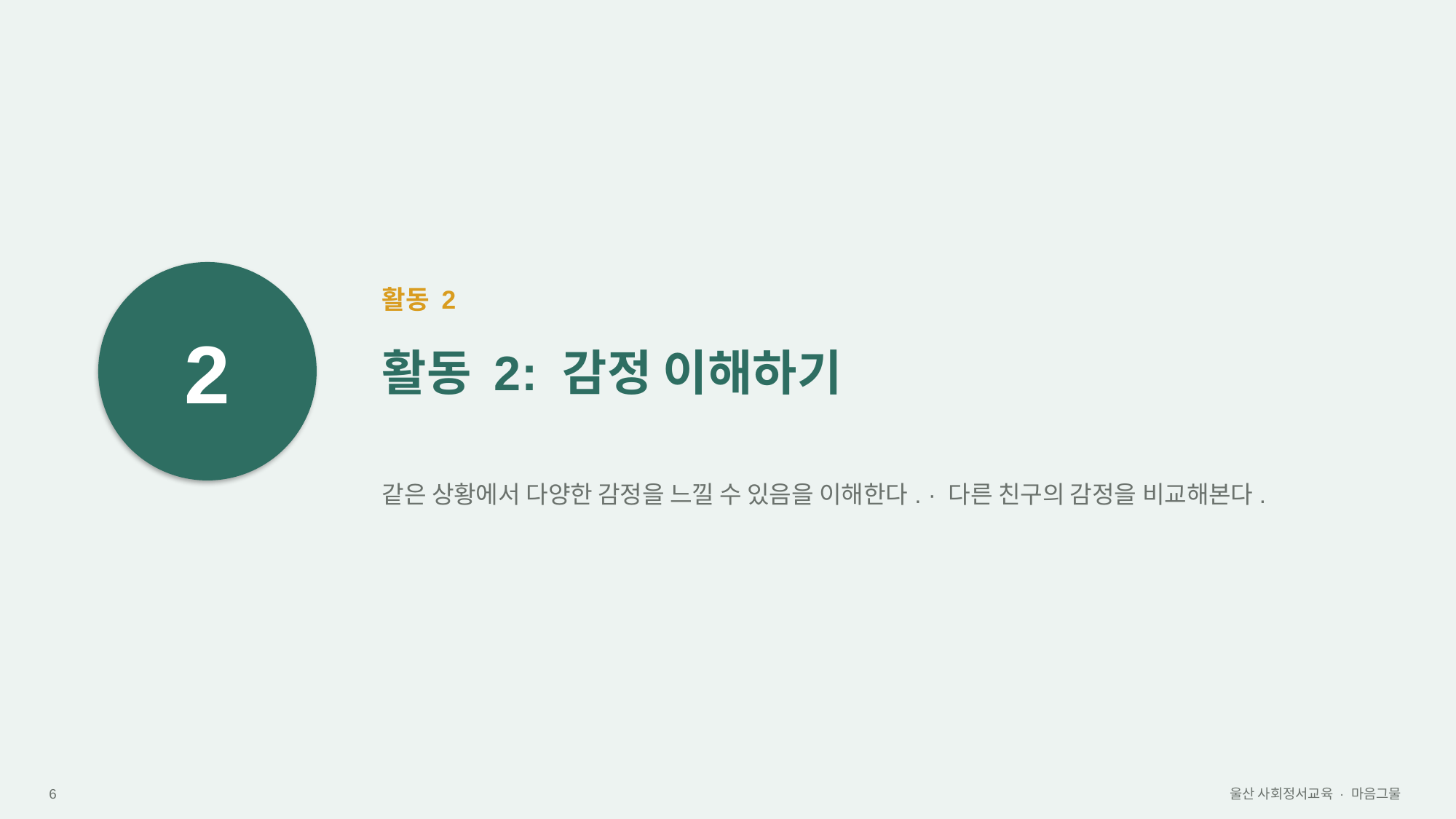

2
활동 2
활동 2: 감정 이해하기
같은 상황에서 다양한 감정을 느낄 수 있음을 이해한다. · 다른 친구의 감정을 비교해본다.
6
울산 사회정서교육 · 마음그물